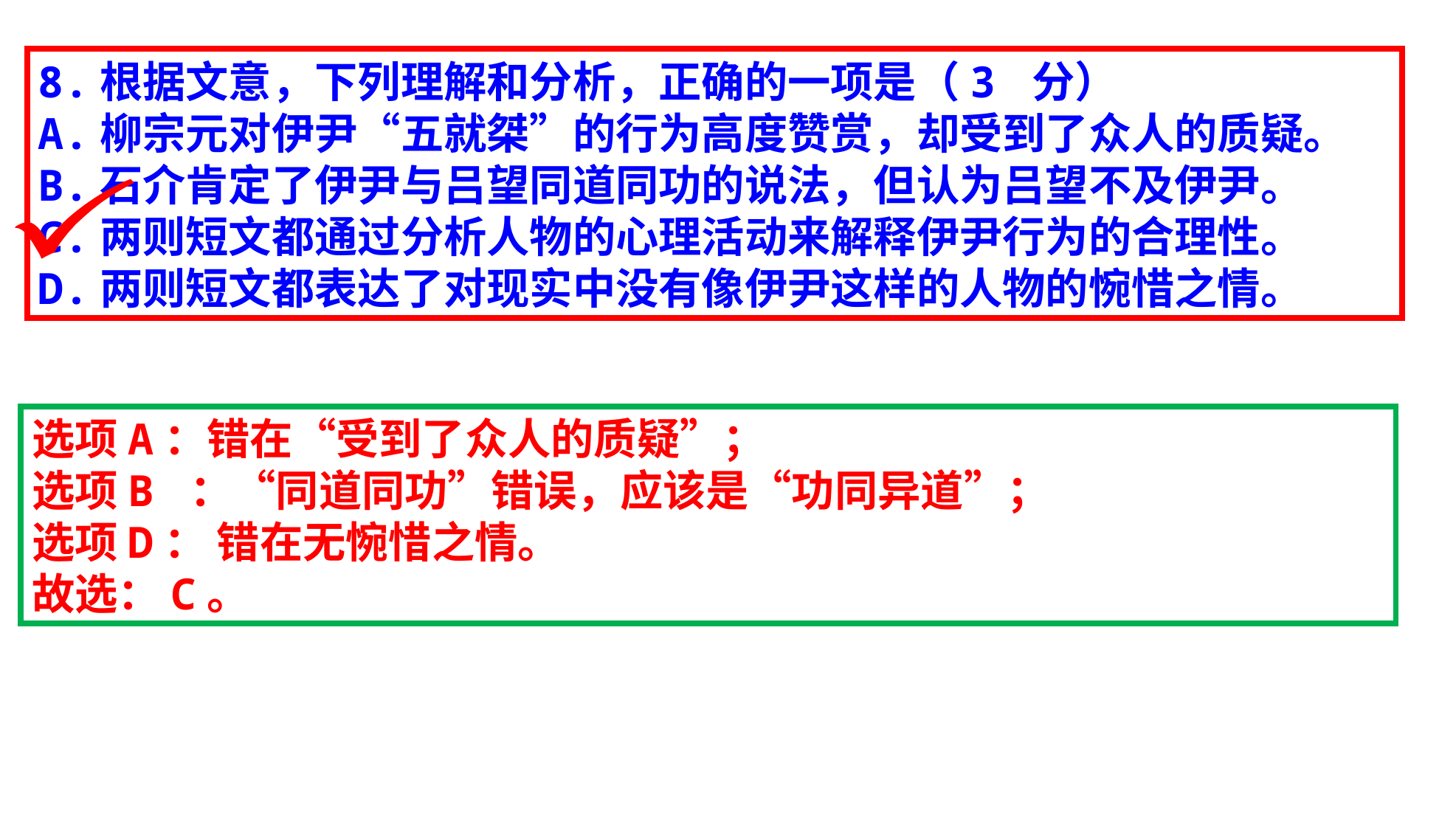

8.根据文意，下列理解和分析，正确的一项是（3 分）
A.柳宗元对伊尹“五就桀”的行为高度赞赏，却受到了众人的质疑。
B.石介肯定了伊尹与吕望同道同功的说法，但认为吕望不及伊尹。
C.两则短文都通过分析人物的心理活动来解释伊尹行为的合理性。
D.两则短文都表达了对现实中没有像伊尹这样的人物的惋惜之情。

选项A：错在“受到了众人的质疑”；
选项B ：“同道同功”错误，应该是“功同异道”；
选项D： 错在无惋惜之情。
故选：C。